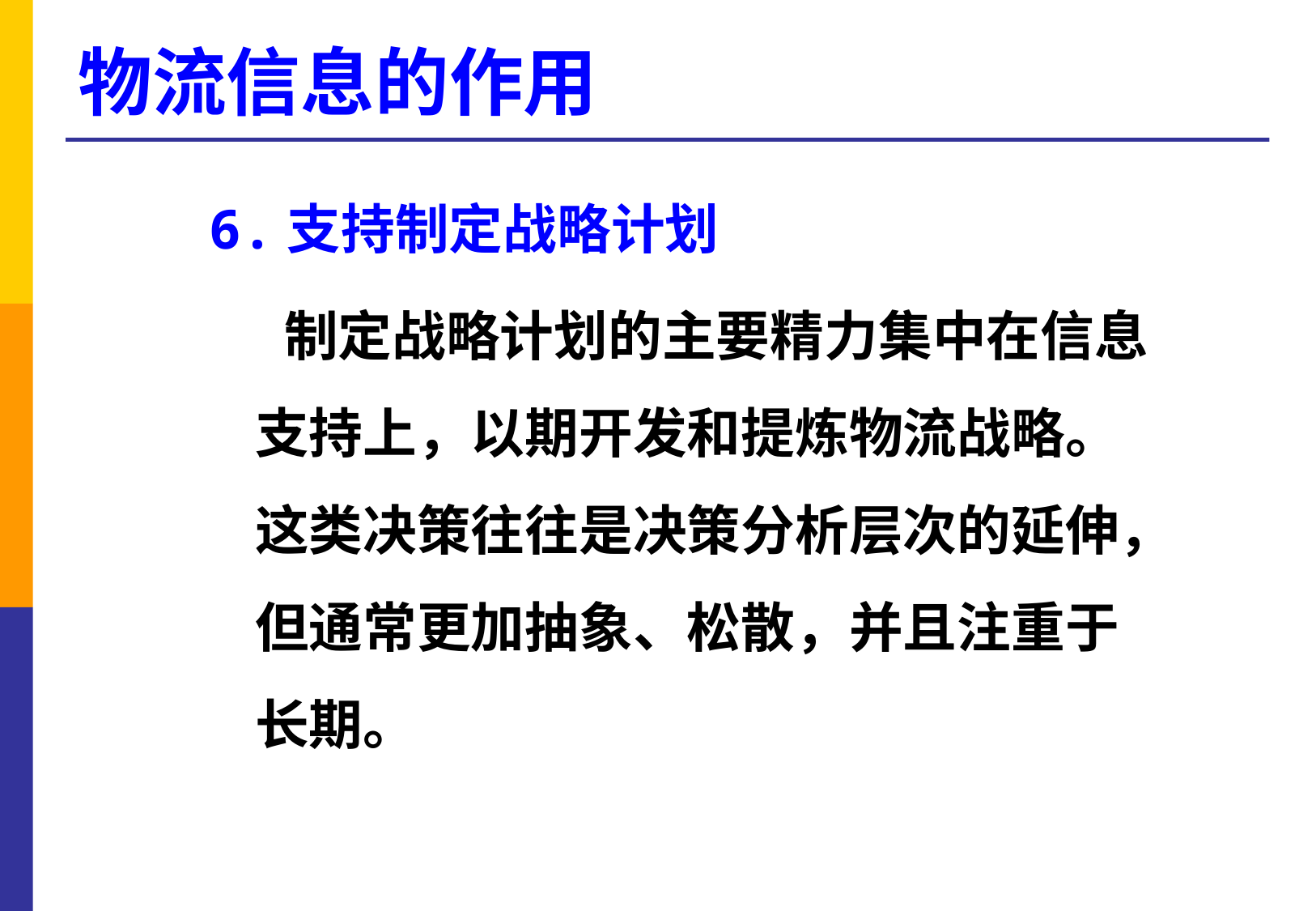

# 物流信息的作用
6.支持制定战略计划
     制定战略计划的主要精力集中在信息支持上，以期开发和提炼物流战略。这类决策往往是决策分析层次的延伸，但通常更加抽象、松散，并且注重于长期。